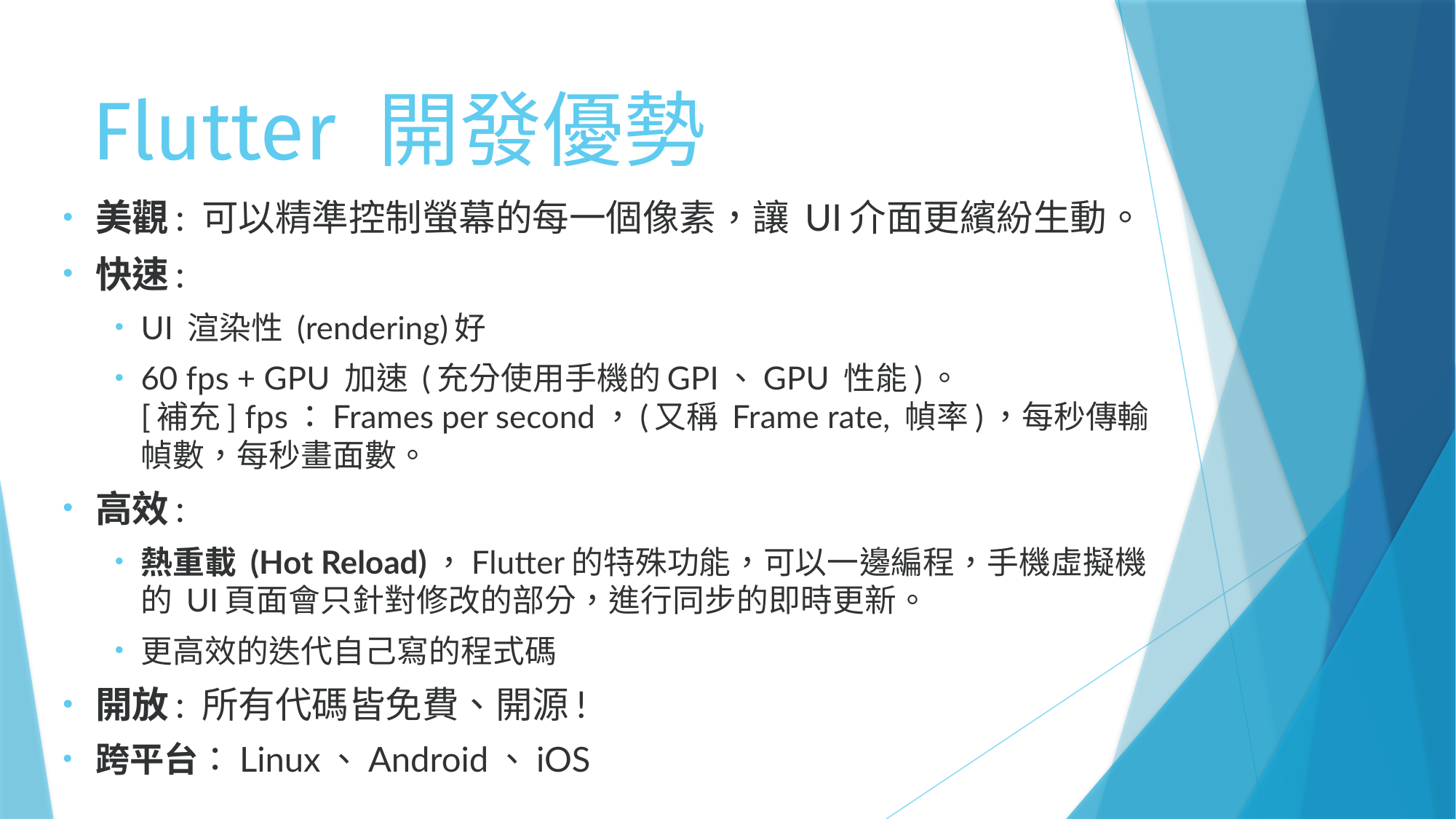

# Flutter 開發優勢
美觀: 可以精準控制螢幕的每一個像素，讓 UI介面更繽紛生動。
快速:
UI 渲染性 (rendering)好
60 fps + GPU 加速 (充分使用手機的GPI、GPU 性能)。
[補充] fps：Frames per second，(又稱 Frame rate, 幀率)，每秒傳輸幀數，每秒畫面數。
高效:
熱重載 (Hot Reload)，Flutter的特殊功能，可以一邊編程，手機虛擬機的 UI頁面會只針對修改的部分，進行同步的即時更新。
更高效的迭代自己寫的程式碼
開放: 所有代碼皆免費、開源!
跨平台：Linux、Android、iOS